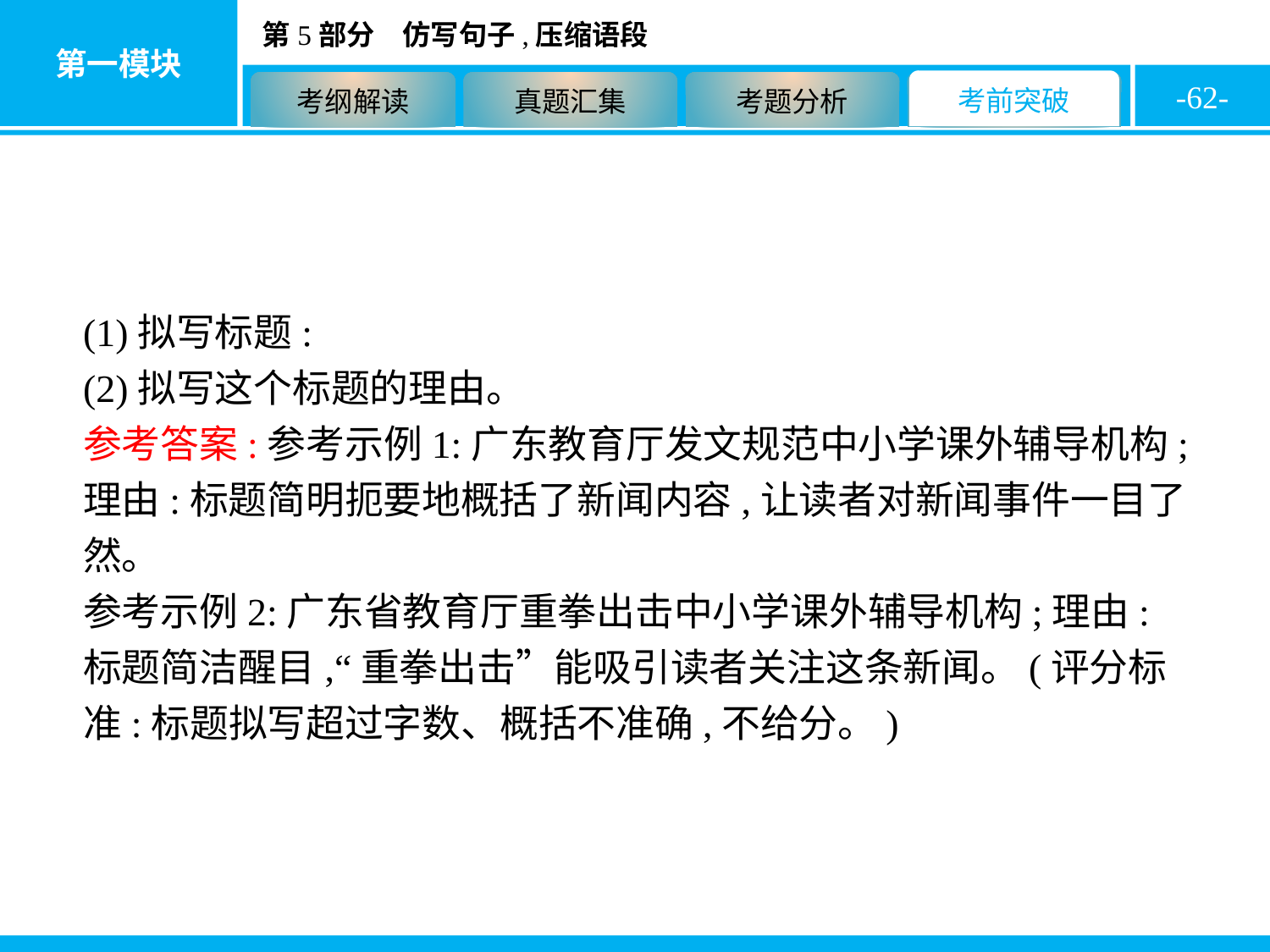

-62-
(1)拟写标题:
(2)拟写这个标题的理由。
参考答案:参考示例1:广东教育厅发文规范中小学课外辅导机构;理由:标题简明扼要地概括了新闻内容,让读者对新闻事件一目了然。
参考示例2:广东省教育厅重拳出击中小学课外辅导机构;理由:标题简洁醒目,“重拳出击”能吸引读者关注这条新闻。(评分标准:标题拟写超过字数、概括不准确,不给分。)